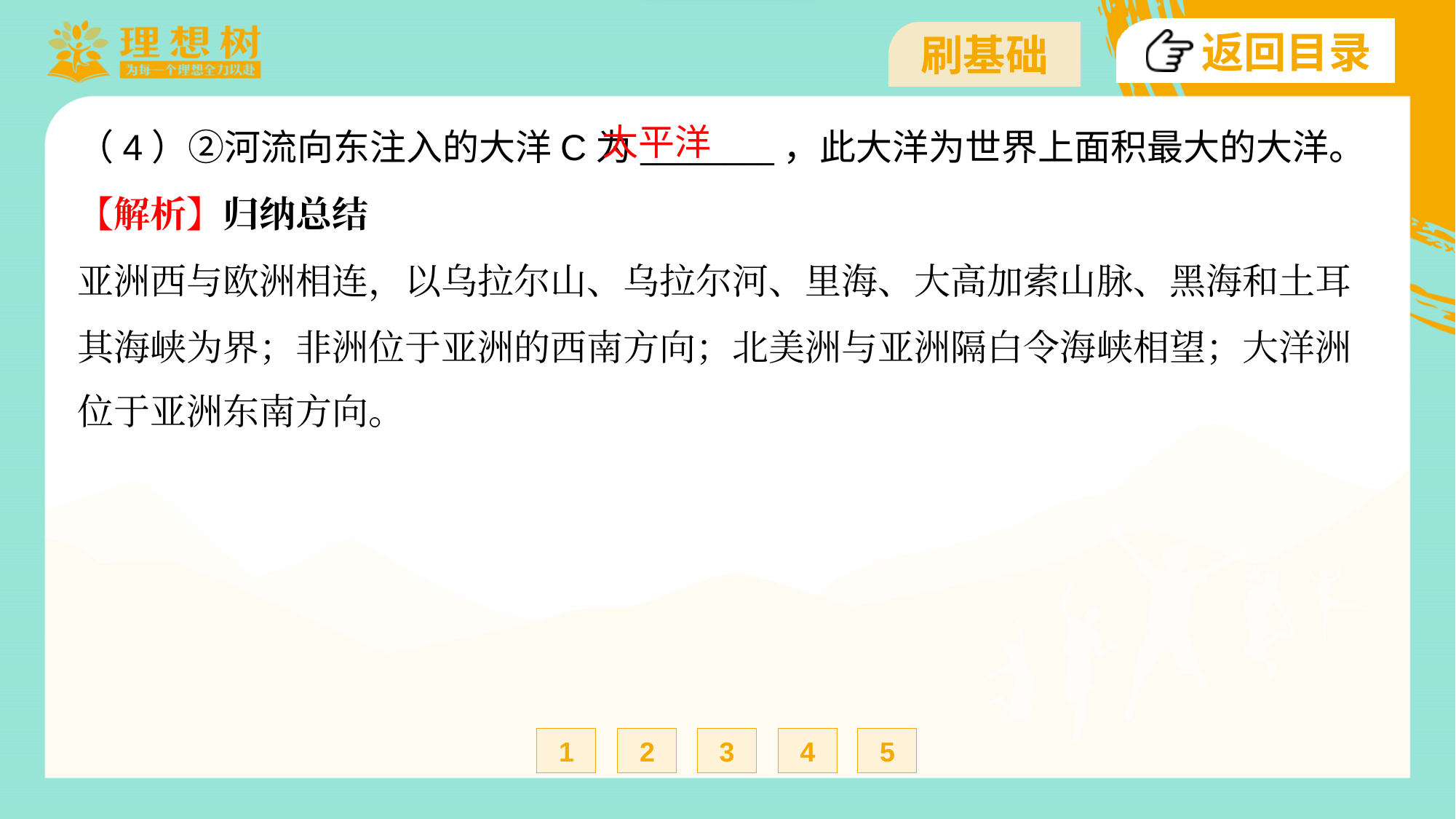

太平洋
（4）②河流向东注入的大洋C为________，此大洋为世界上面积最大的大洋。
【解析】归纳总结
亚洲西与欧洲相连，以乌拉尔山、乌拉尔河、里海、大高加索山脉、黑海和土耳
其海峡为界；非洲位于亚洲的西南方向；北美洲与亚洲隔白令海峡相望；大洋洲
位于亚洲东南方向。